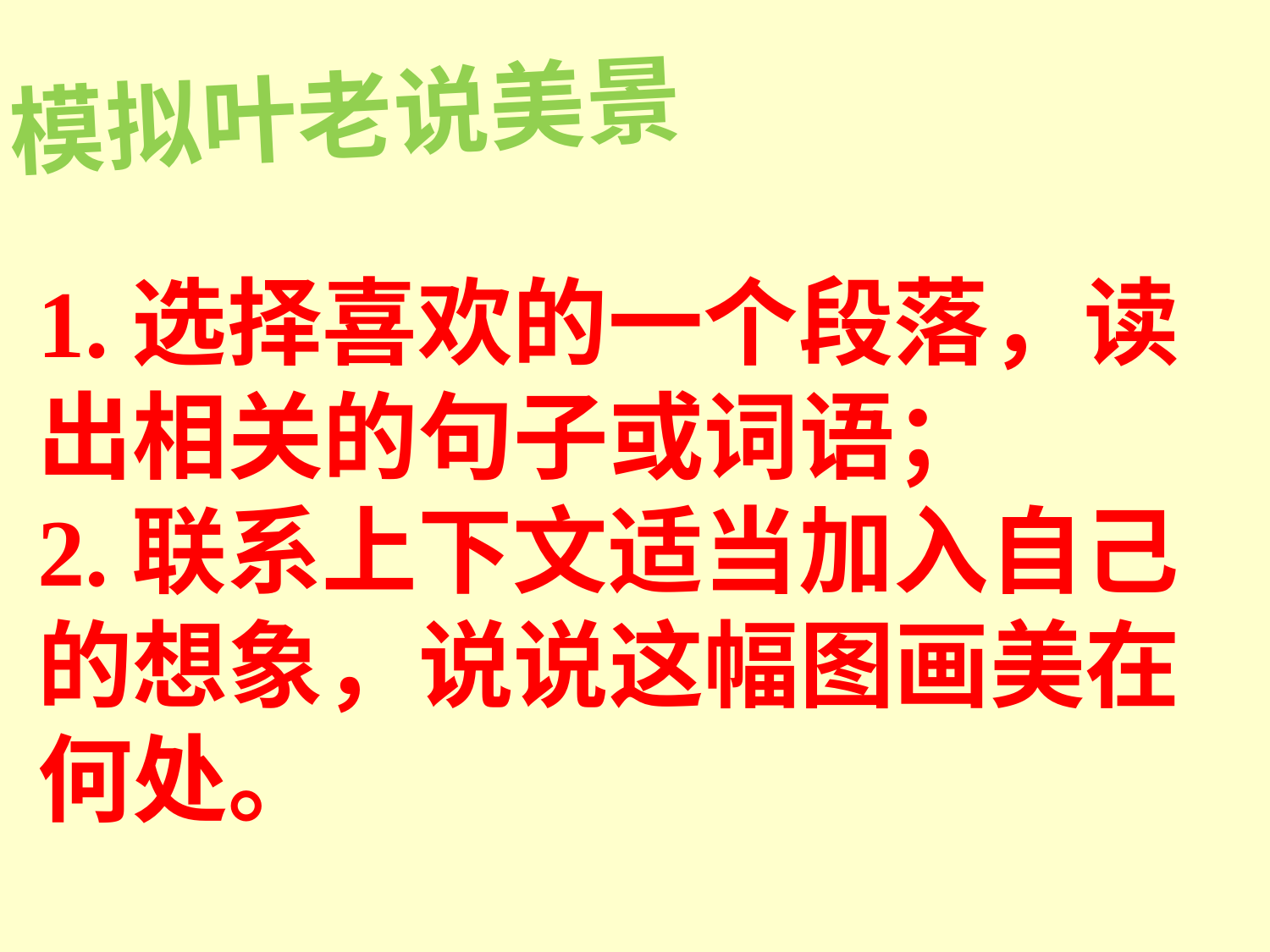

模拟叶老说美景
1.选择喜欢的一个段落，读出相关的句子或词语；
2.联系上下文适当加入自己的想象，说说这幅图画美在何处。